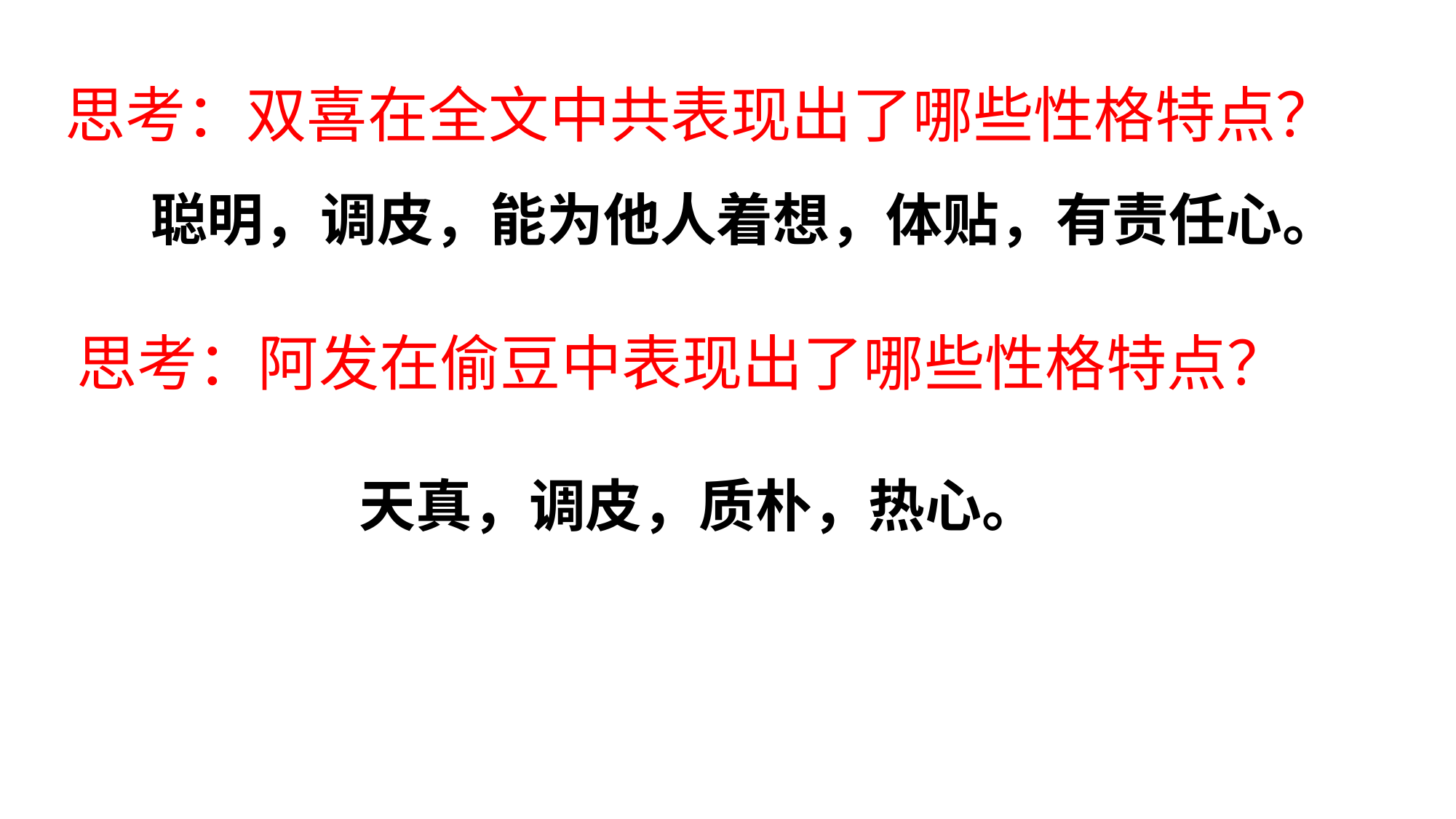

思考：双喜在全文中共表现出了哪些性格特点？
聪明，调皮，能为他人着想，体贴，有责任心。
思考：阿发在偷豆中表现出了哪些性格特点？
天真，调皮，质朴，热心。